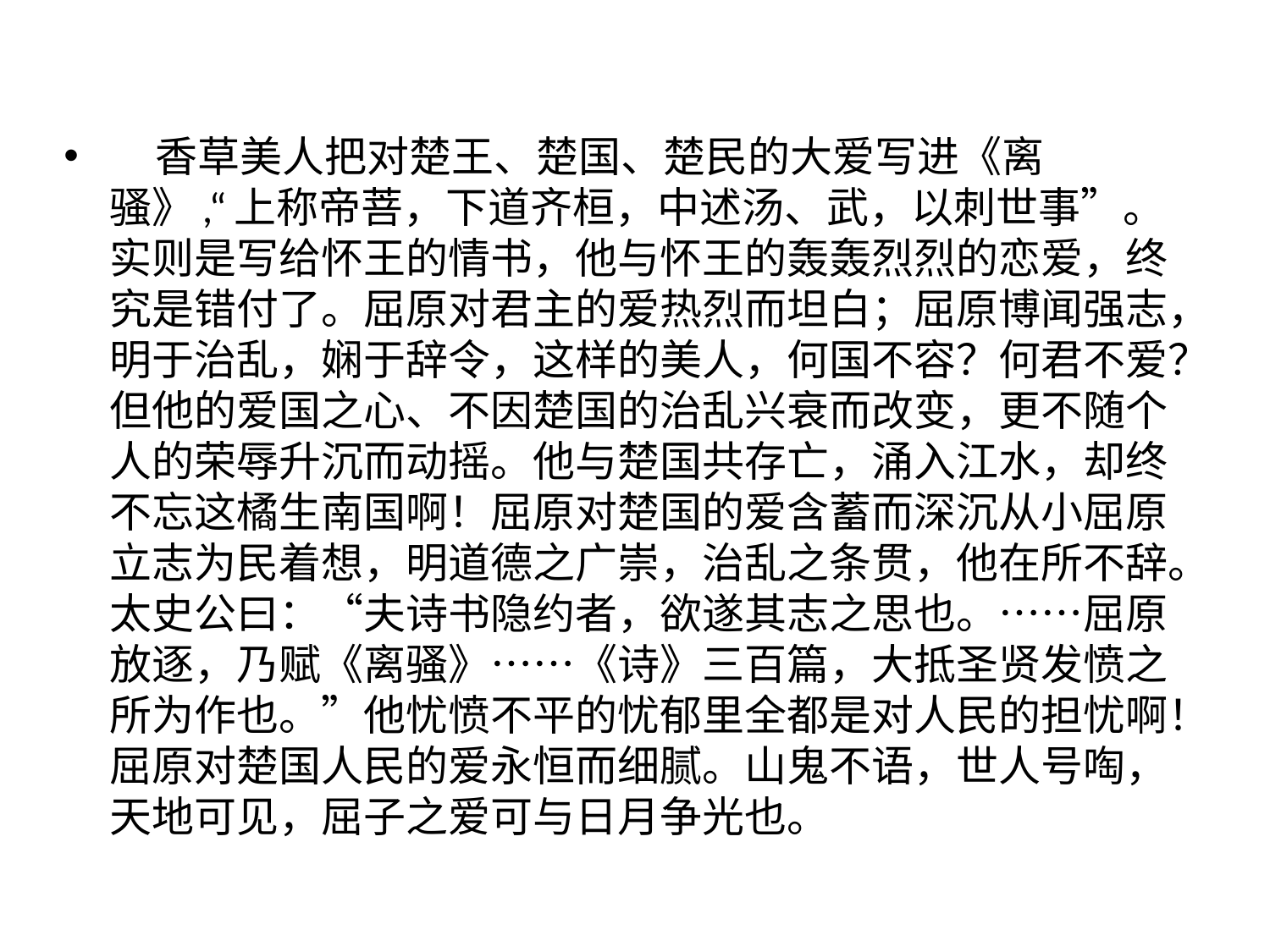

香草美人把对楚王、楚国、楚民的大爱写进《离骚》,“上称帝菩，下道齐桓，中述汤、武，以刺世事”。实则是写给怀王的情书，他与怀王的轰轰烈烈的恋爱，终究是错付了。屈原对君主的爱热烈而坦白；屈原博闻强志，明于治乱，娴于辞令，这样的美人，何国不容？何君不爱？但他的爱国之心、不因楚国的治乱兴衰而改变，更不随个人的荣辱升沉而动摇。他与楚国共存亡，涌入江水，却终不忘这橘生南国啊！屈原对楚国的爱含蓄而深沉从小屈原立志为民着想，明道德之广崇，治乱之条贯，他在所不辞。太史公曰：“夫诗书隐约者，欲遂其志之思也。……屈原放逐，乃赋《离骚》……《诗》三百篇，大抵圣贤发愤之所为作也。”他忧愤不平的忧郁里全都是对人民的担忧啊！屈原对楚国人民的爱永恒而细腻。山鬼不语，世人号啕，天地可见，屈子之爱可与日月争光也。